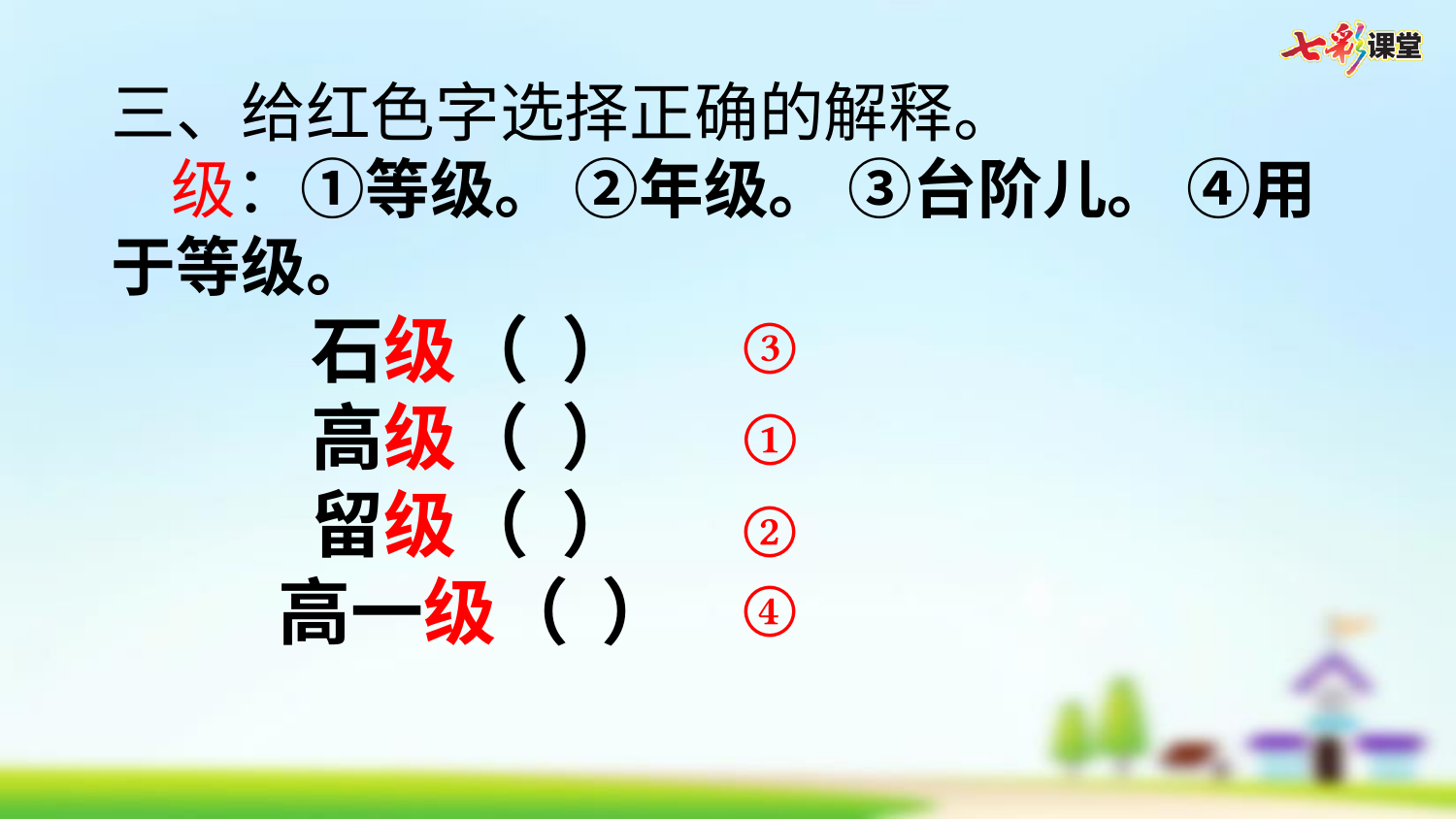

三、给红色字选择正确的解释。
   级：①等级。 ②年级。 ③台阶儿。 ④用于等级。
           石级（  ）
           高级（  ）
           留级（  ）
         高一级（  ）
③
①
②
④